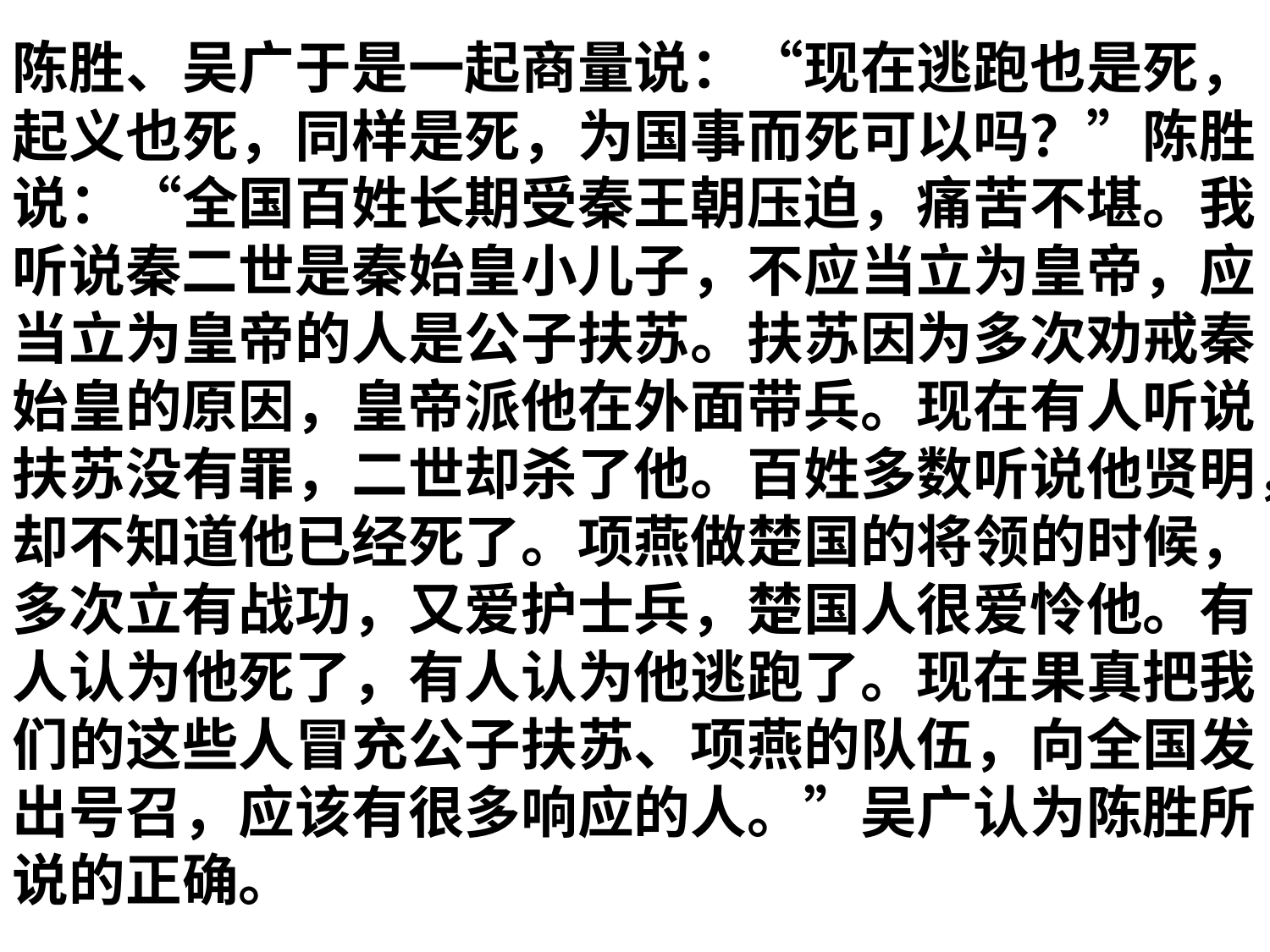

陈胜、吴广于是一起商量说：“现在逃跑也是死，起义也死，同样是死，为国事而死可以吗？”陈胜说：“全国百姓长期受秦王朝压迫，痛苦不堪。我听说秦二世是秦始皇小儿子，不应当立为皇帝，应当立为皇帝的人是公子扶苏。扶苏因为多次劝戒秦始皇的原因，皇帝派他在外面带兵。现在有人听说扶苏没有罪，二世却杀了他。百姓多数听说他贤明，却不知道他已经死了。项燕做楚国的将领的时候，多次立有战功，又爱护士兵，楚国人很爱怜他。有人认为他死了，有人认为他逃跑了。现在果真把我们的这些人冒充公子扶苏、项燕的队伍，向全国发出号召，应该有很多响应的人。”吴广认为陈胜所说的正确。